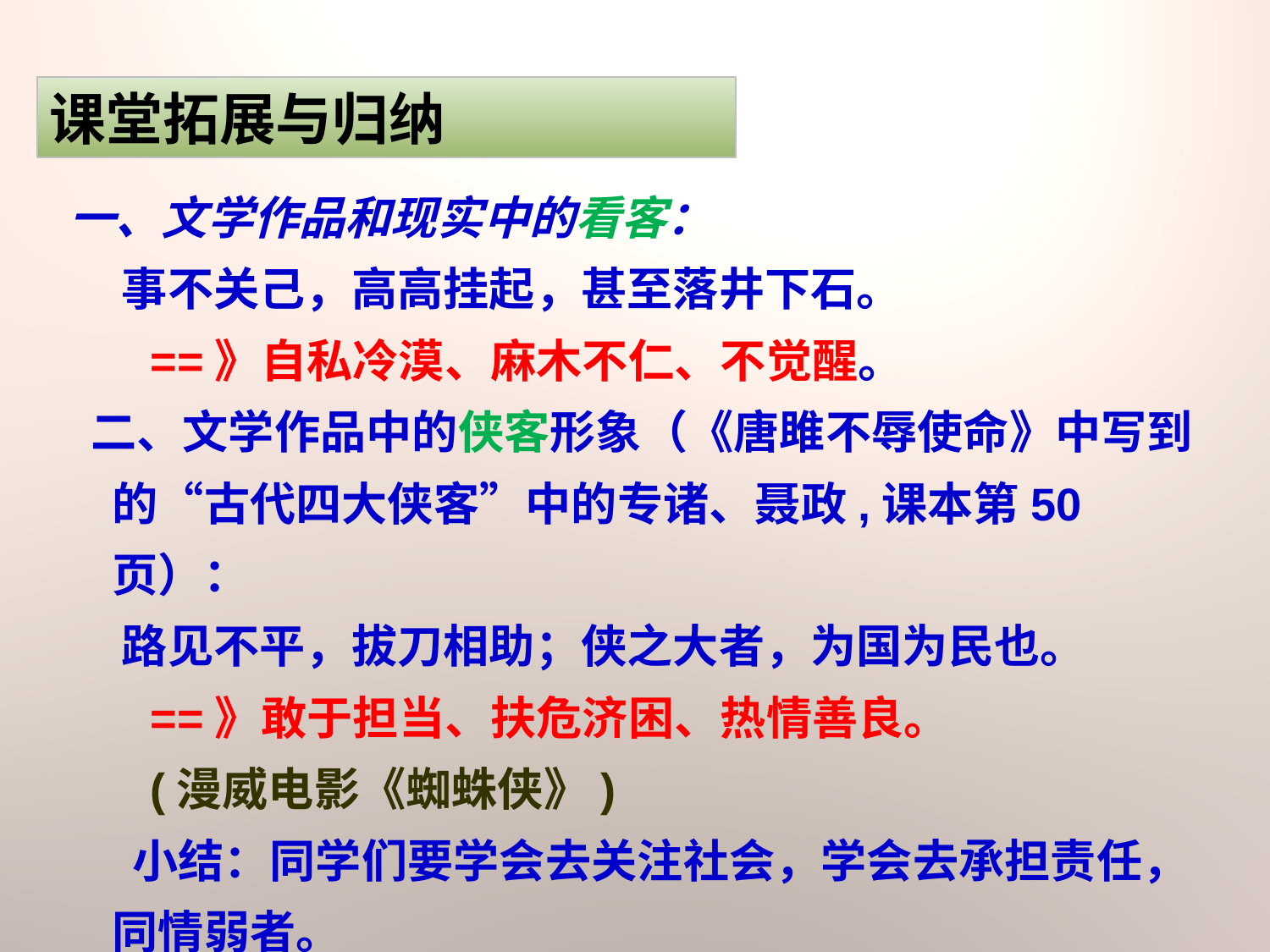

课堂拓展与归纳
 一、文学作品和现实中的看客：
      事不关己，高高挂起，甚至落井下石。
        ==》自私冷漠、麻木不仁、不觉醒。
   二、文学作品中的侠客形象（《唐雎不辱使命》中写到的“古代四大侠客”中的专诸、聂政,课本第50页）：
      路见不平，拔刀相助；侠之大者，为国为民也。
        ==》敢于担当、扶危济困、热情善良。
        (漫威电影《蜘蛛侠》)
       小结：同学们要学会去关注社会，学会去承担责任，同情弱者。